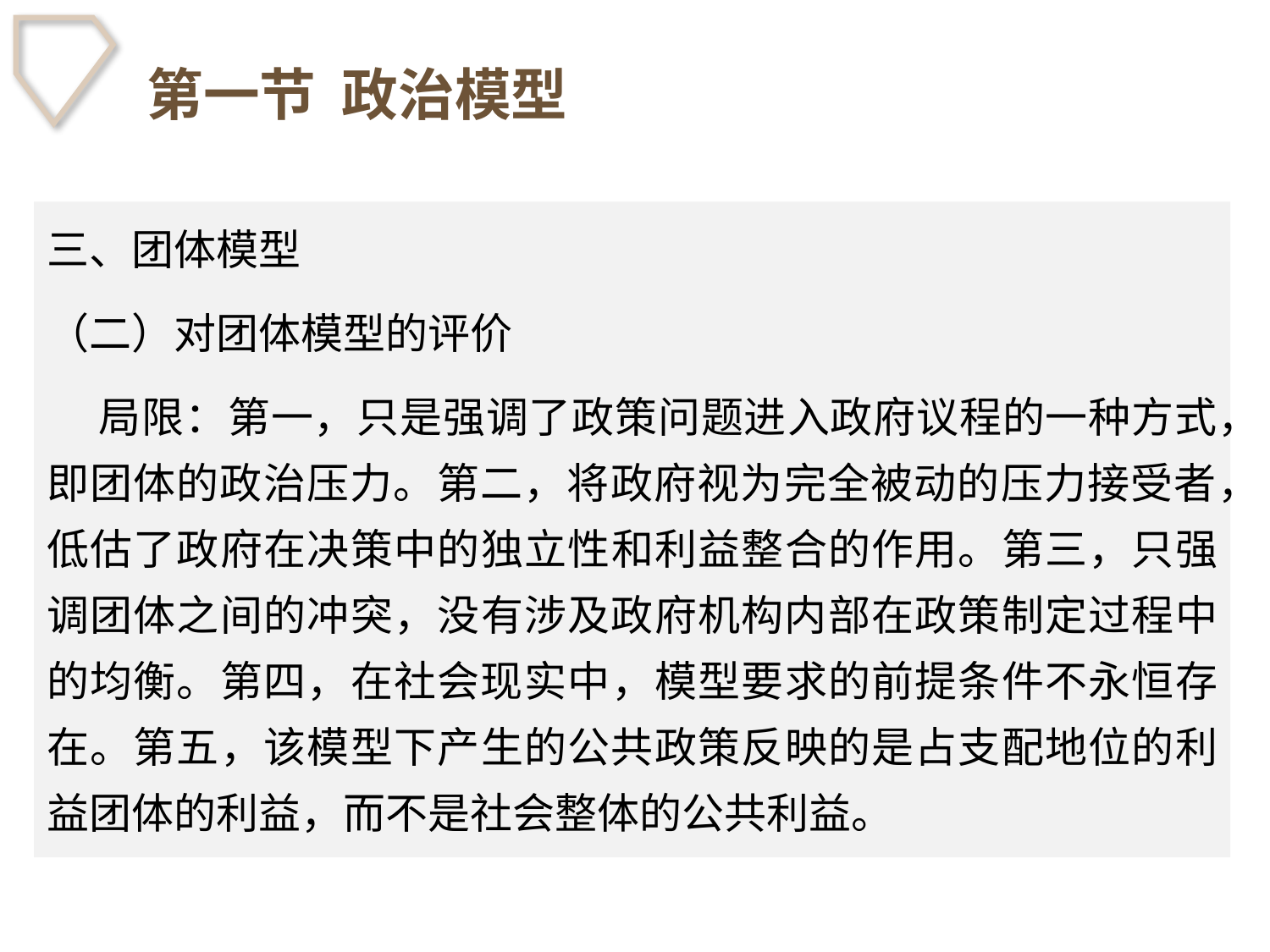

# 第一节  政治模型
三、团体模型
（二）对团体模型的评价
    局限：第一，只是强调了政策问题进入政府议程的一种方式，即团体的政治压力。第二，将政府视为完全被动的压力接受者，低估了政府在决策中的独立性和利益整合的作用。第三，只强调团体之间的冲突，没有涉及政府机构内部在政策制定过程中的均衡。第四，在社会现实中，模型要求的前提条件不永恒存在。第五，该模型下产生的公共政策反映的是占支配地位的利益团体的利益，而不是社会整体的公共利益。